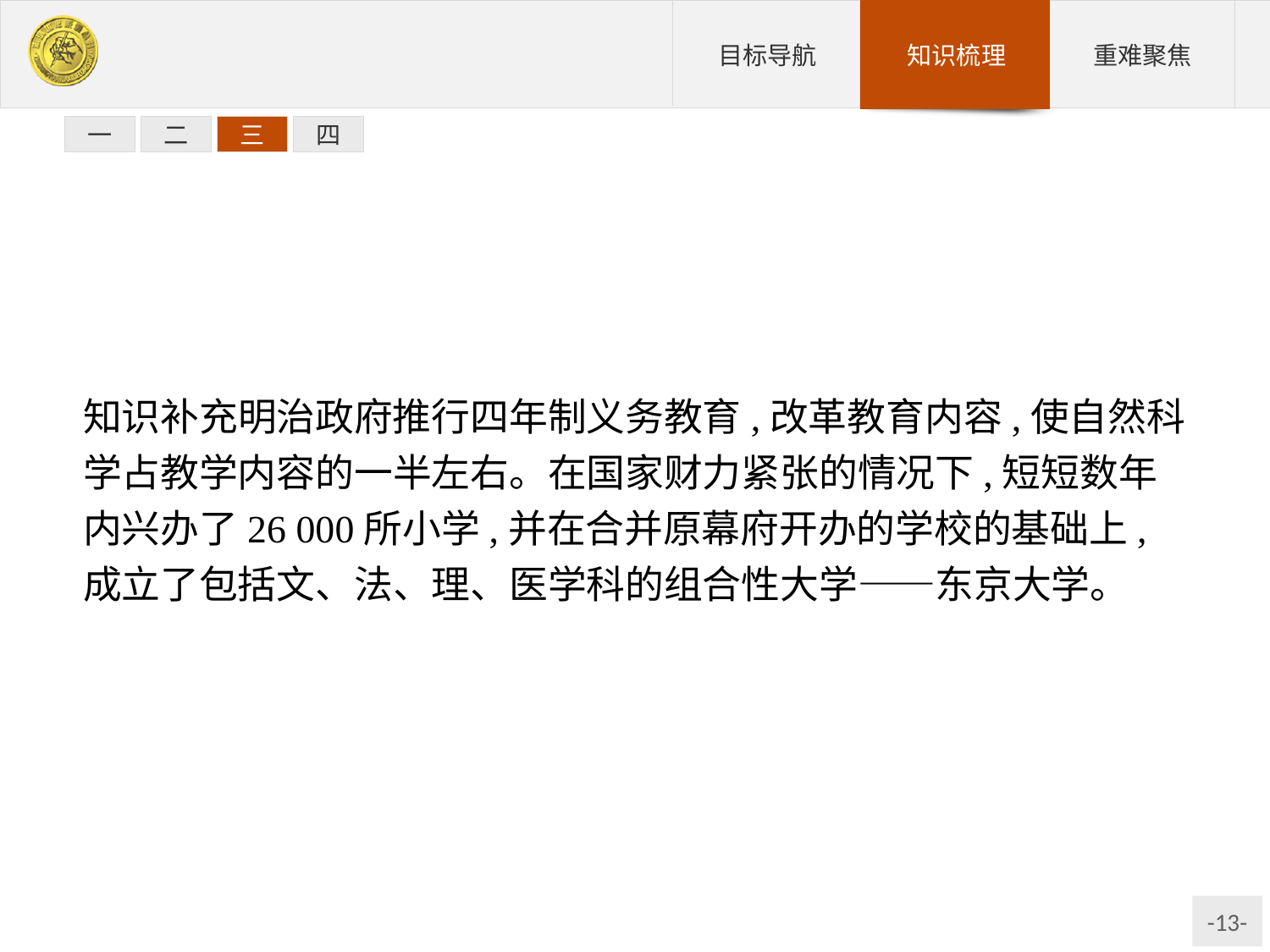

一
二
三
四
知识补充明治政府推行四年制义务教育,改革教育内容,使自然科学占教学内容的一半左右。在国家财力紧张的情况下,短短数年内兴办了26 000所小学,并在合并原幕府开办的学校的基础上,成立了包括文、法、理、医学科的组合性大学——东京大学。